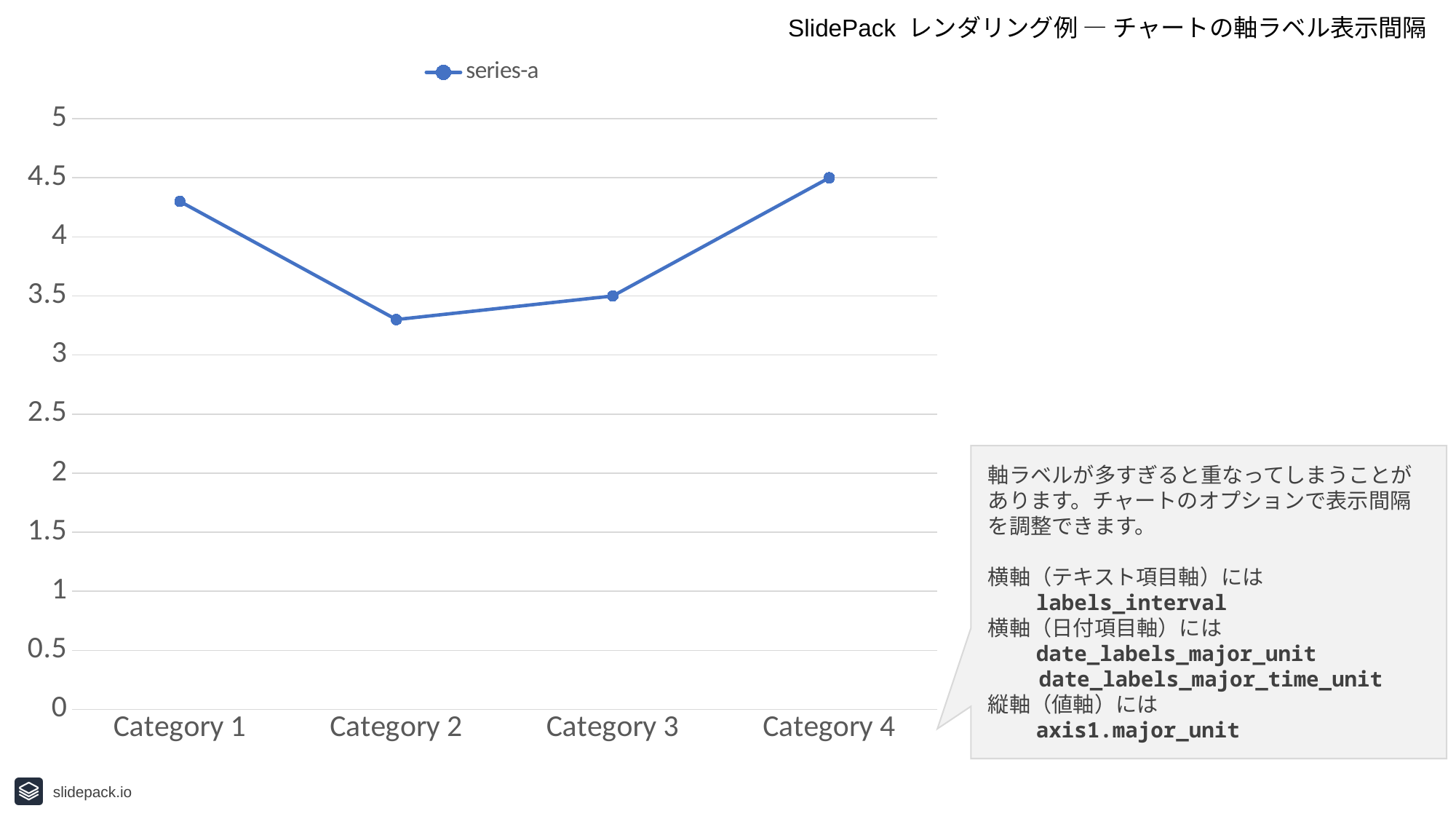

SlidePack レンダリング例 ― チャートの軸ラベル表示間隔

### Chart

| Category | series-a |
|---|---|
| Category 1 | 4.3 |
| Category 2 | 3.3 |
| Category 3 | 3.5 |
| Category 4 | 4.5 |
軸ラベルが多すぎると重なってしまうことがあります。チャートのオプションで表示間隔を調整できます。

横軸（テキスト項目軸）には
    labels_interval
横軸（日付項目軸）には
    date_labels_major_unit
    date_labels_major_time_unit
縦軸（値軸）には
    axis1.major_unit